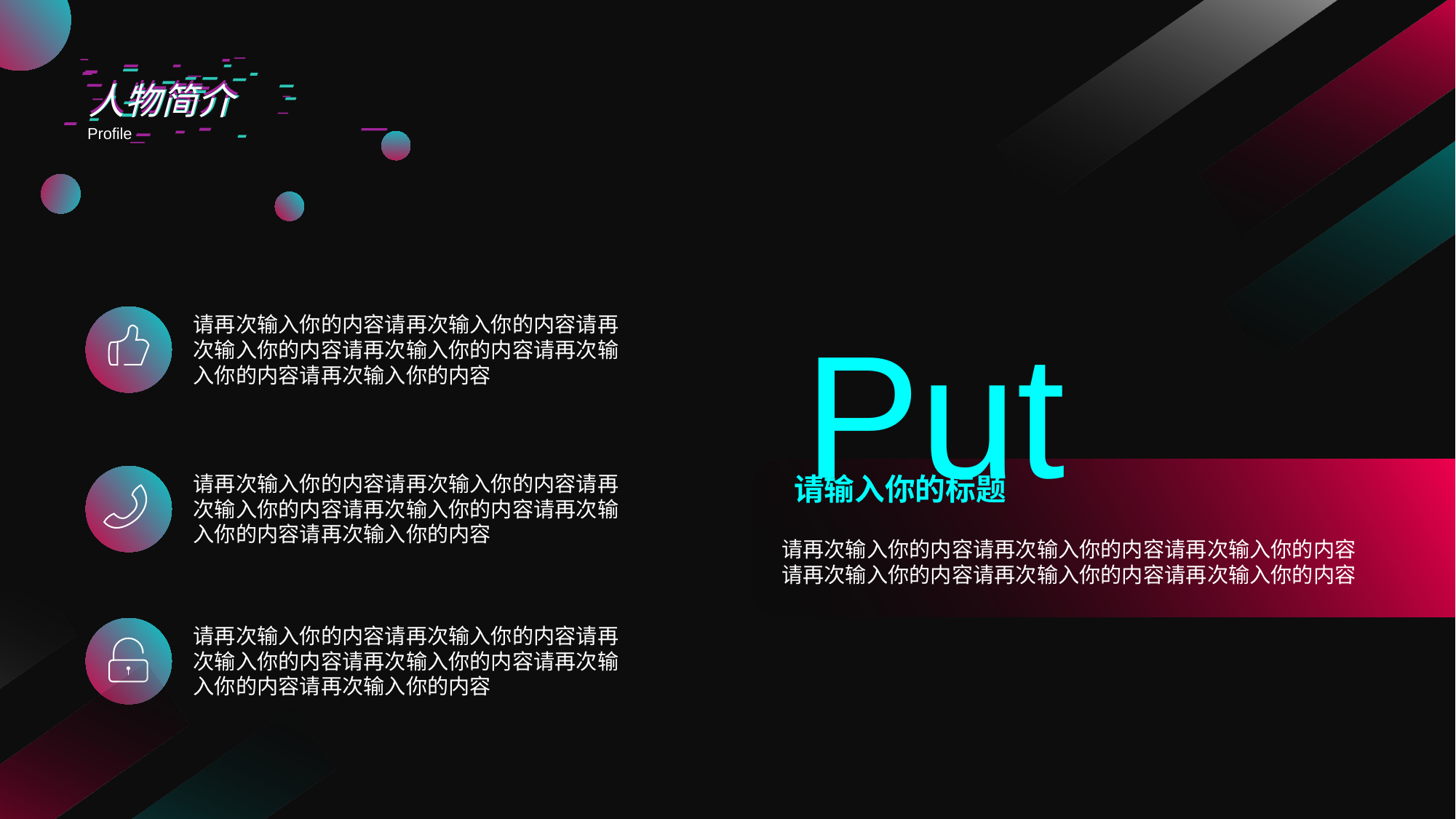

人物简介

人物简介

人物简介

Profile

Put
请再次输入你的内容请再次输入你的内容请再次输入你的内容请再次输入你的内容请再次输入你的内容请再次输入你的内容

请再次输入你的内容请再次输入你的内容请再次输入你的内容请再次输入你的内容请再次输入你的内容请再次输入你的内容
请输入你的标题

请再次输入你的内容请再次输入你的内容请再次输入你的内容请再次输入你的内容请再次输入你的内容请再次输入你的内容
请再次输入你的内容请再次输入你的内容请再次输入你的内容请再次输入你的内容请再次输入你的内容请再次输入你的内容